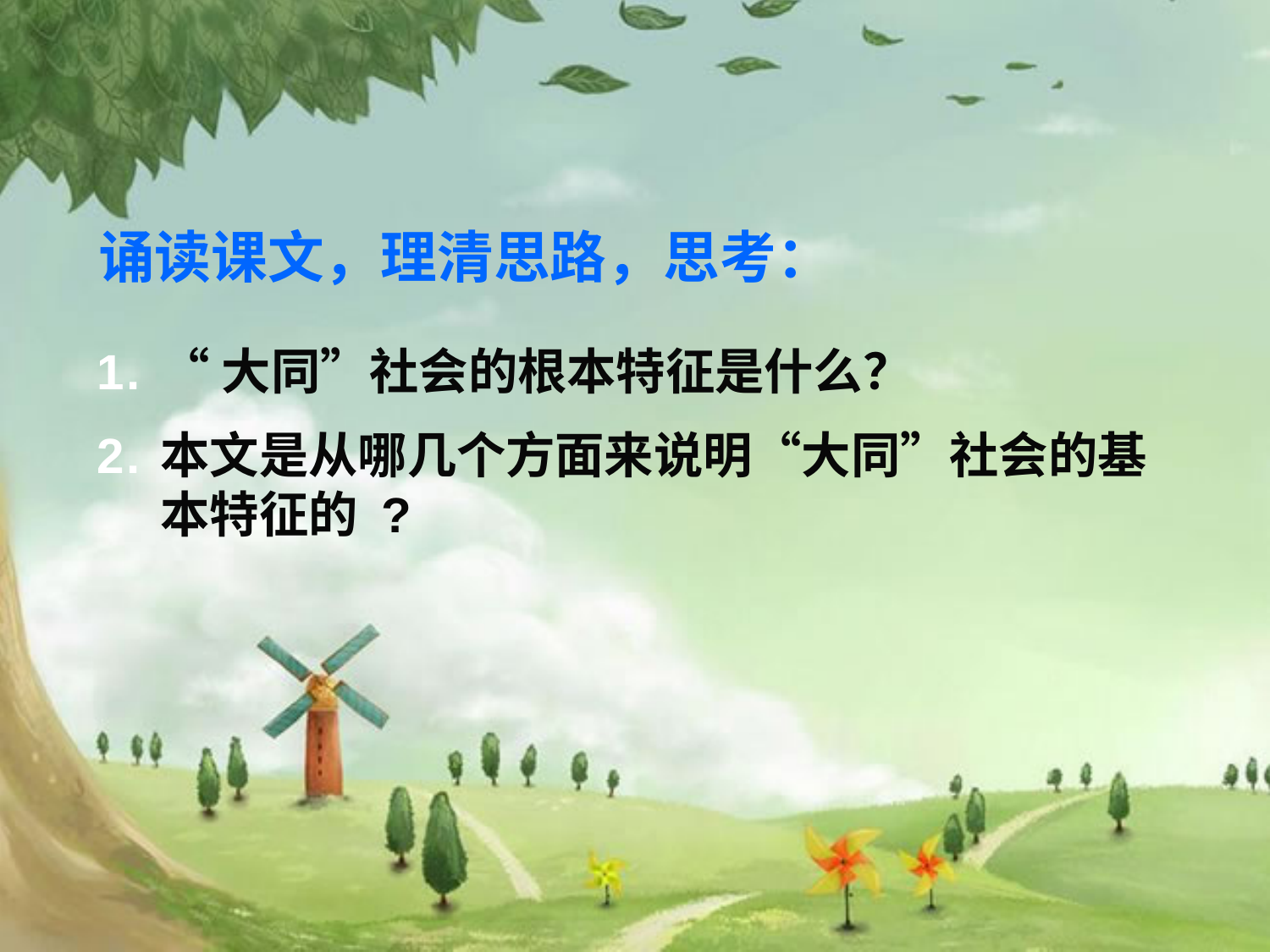

诵读课文，理清思路，思考：
“大同”社会的根本特征是什么？
本文是从哪几个方面来说明“大同”社会的基本特征的 ?